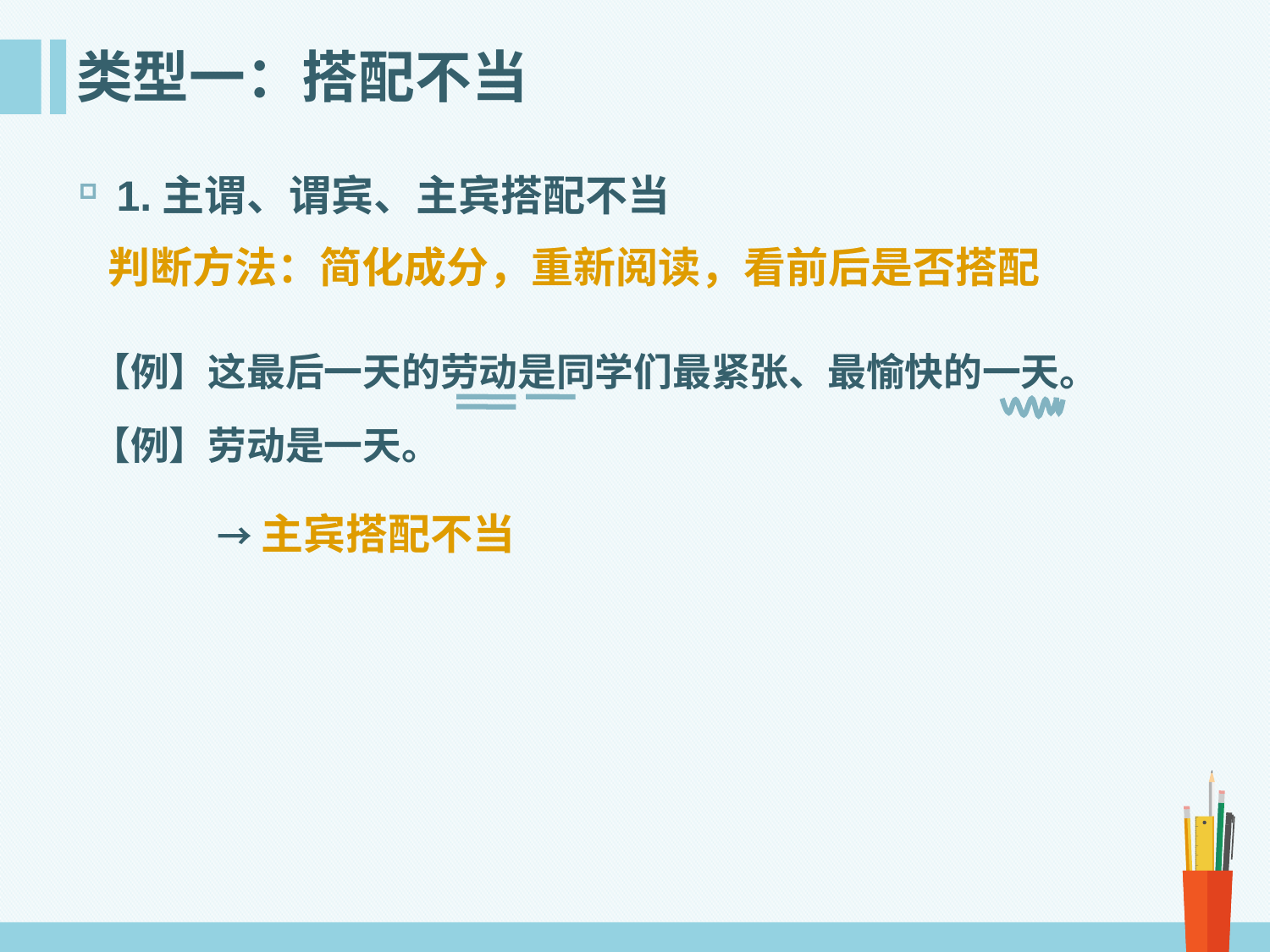

# 类型一：搭配不当
1.主谓、谓宾、主宾搭配不当
  判断方法：简化成分，重新阅读，看前后是否搭配
【例】这最后一天的劳动是同学们最紧张、最愉快的一天。

【例】劳动是一天。

→主宾搭配不当